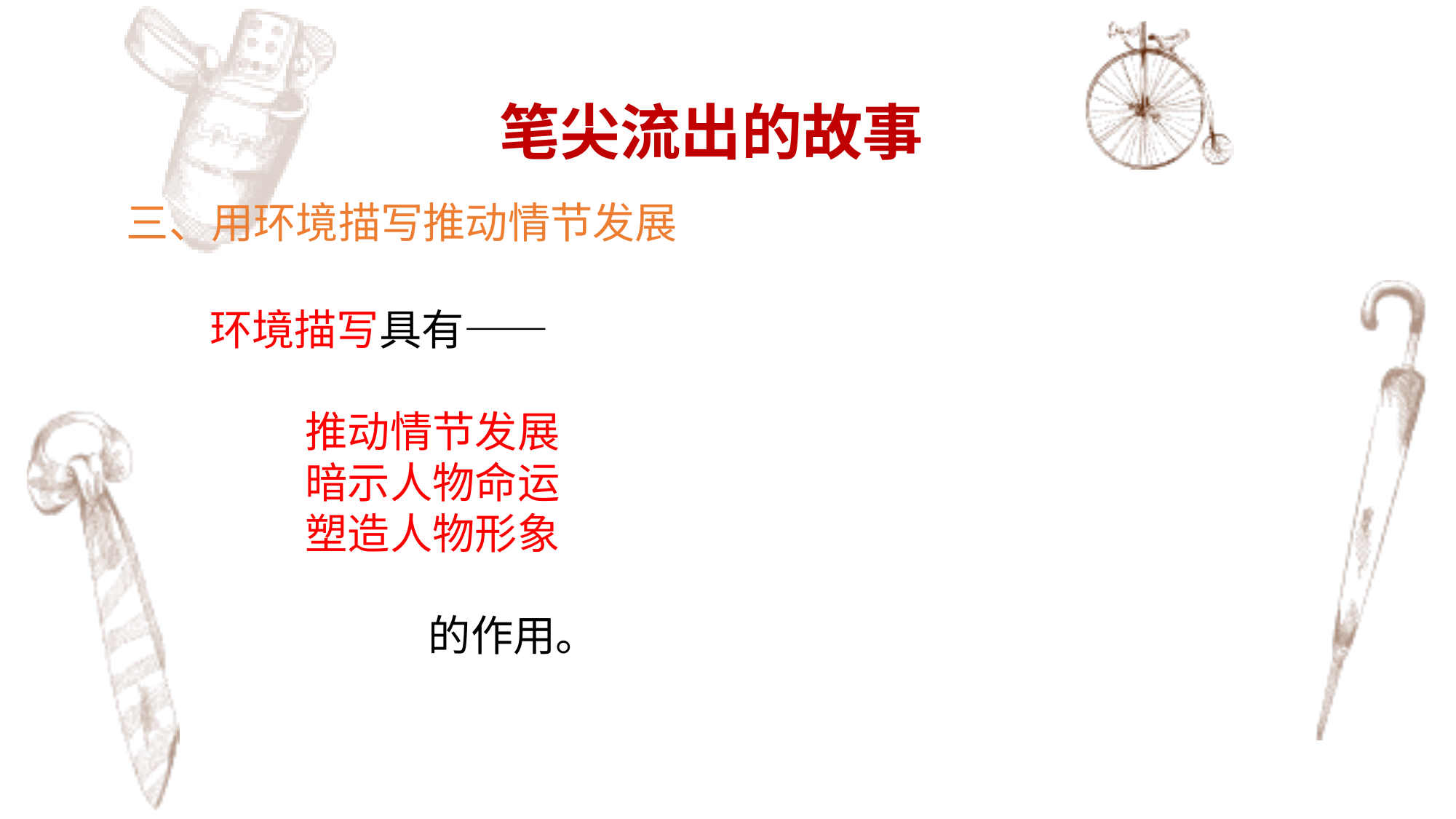

笔尖流出的故事
    三、用环境描写推动情节发展
　　环境描写具有——

                  推动情节发展
                  暗示人物命运
                  塑造人物形象

                               的作用。